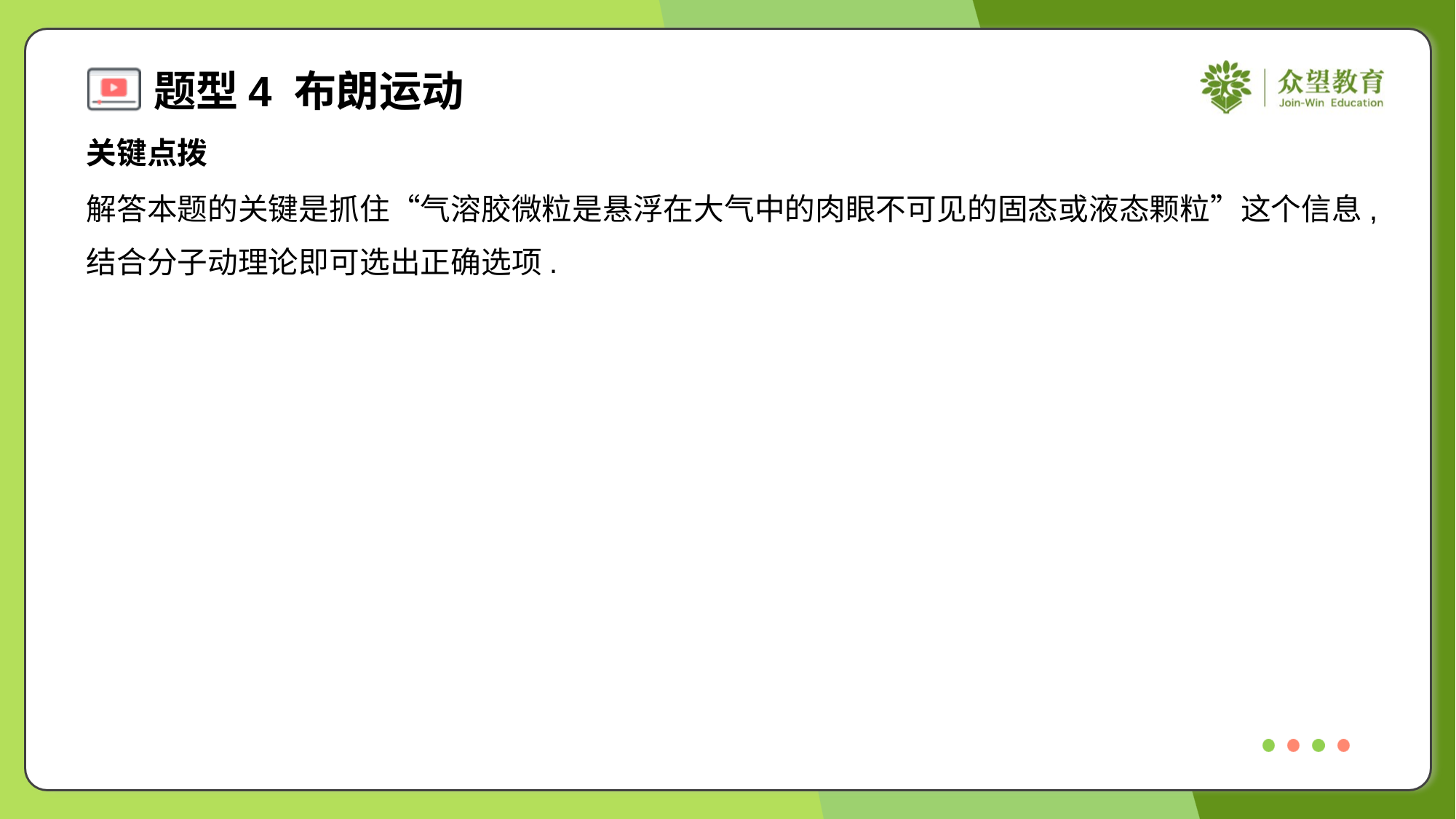

关键点拨
解答本题的关键是抓住“气溶胶微粒是悬浮在大气中的肉眼不可见的固态或液态颗粒”这个信息,
结合分子动理论即可选出正确选项.